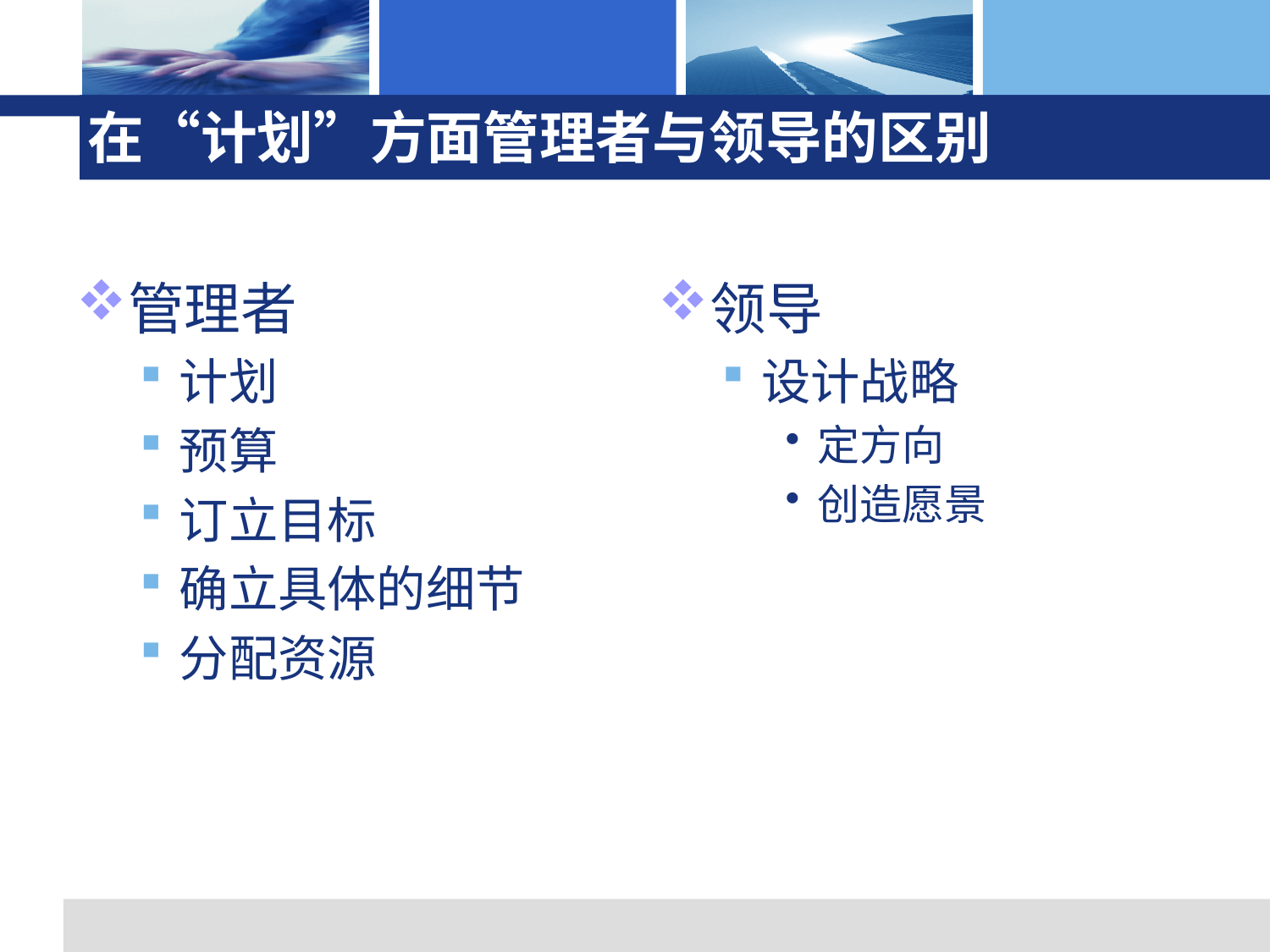

# 在“计划”方面管理者与领导的区别
管理者
计划
预算
订立目标
确立具体的细节
分配资源
领导
设计战略
定方向
创造愿景